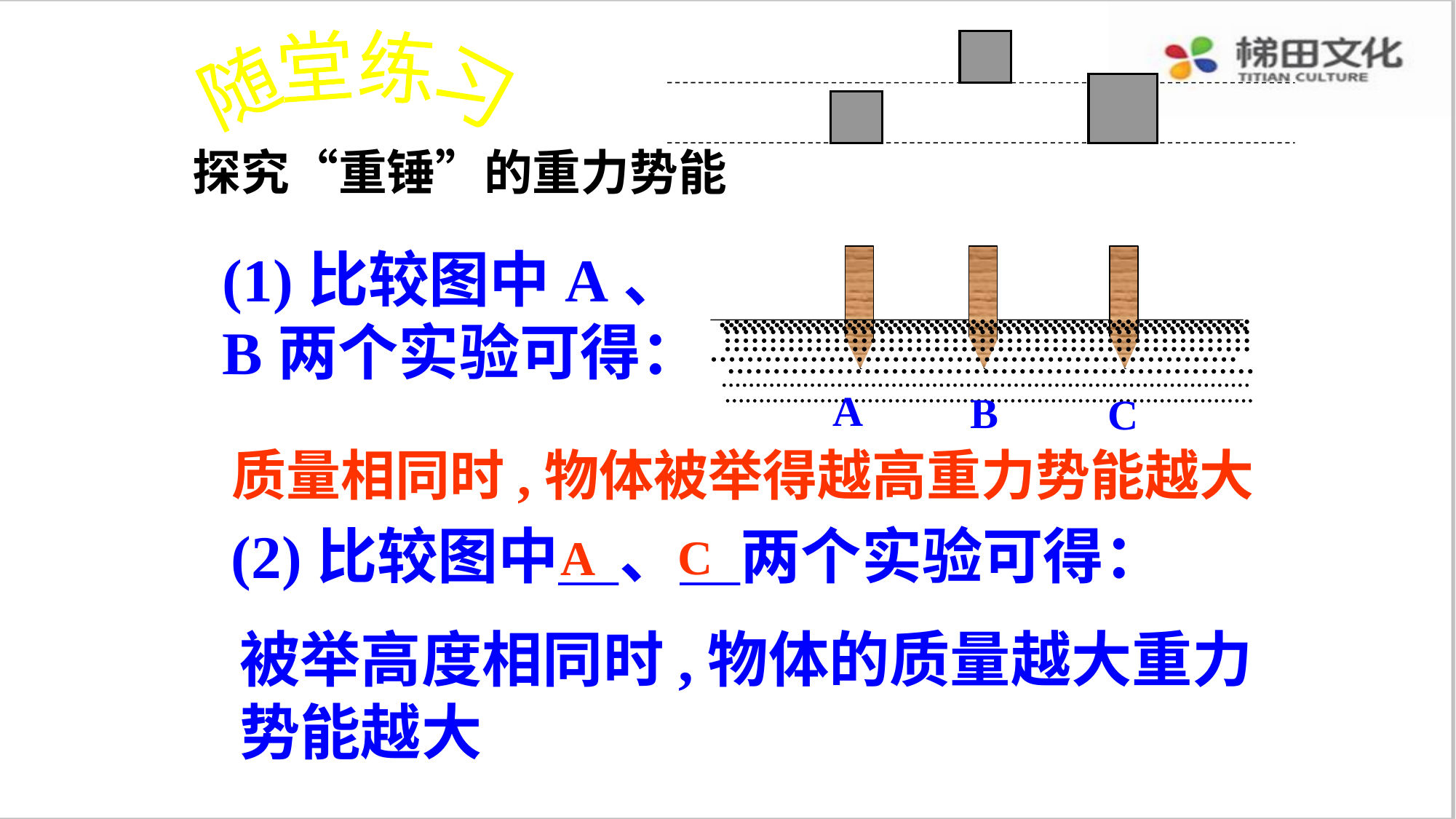

随堂练习

探究“重锤”的重力势能

(1)比较图中A、B两个实验可得：

A
B
C

质量相同时,物体被举得越高重力势能越大
(2)比较图中＿、＿两个实验可得：
C
A
被举高度相同时,物体的质量越大重力势能越大